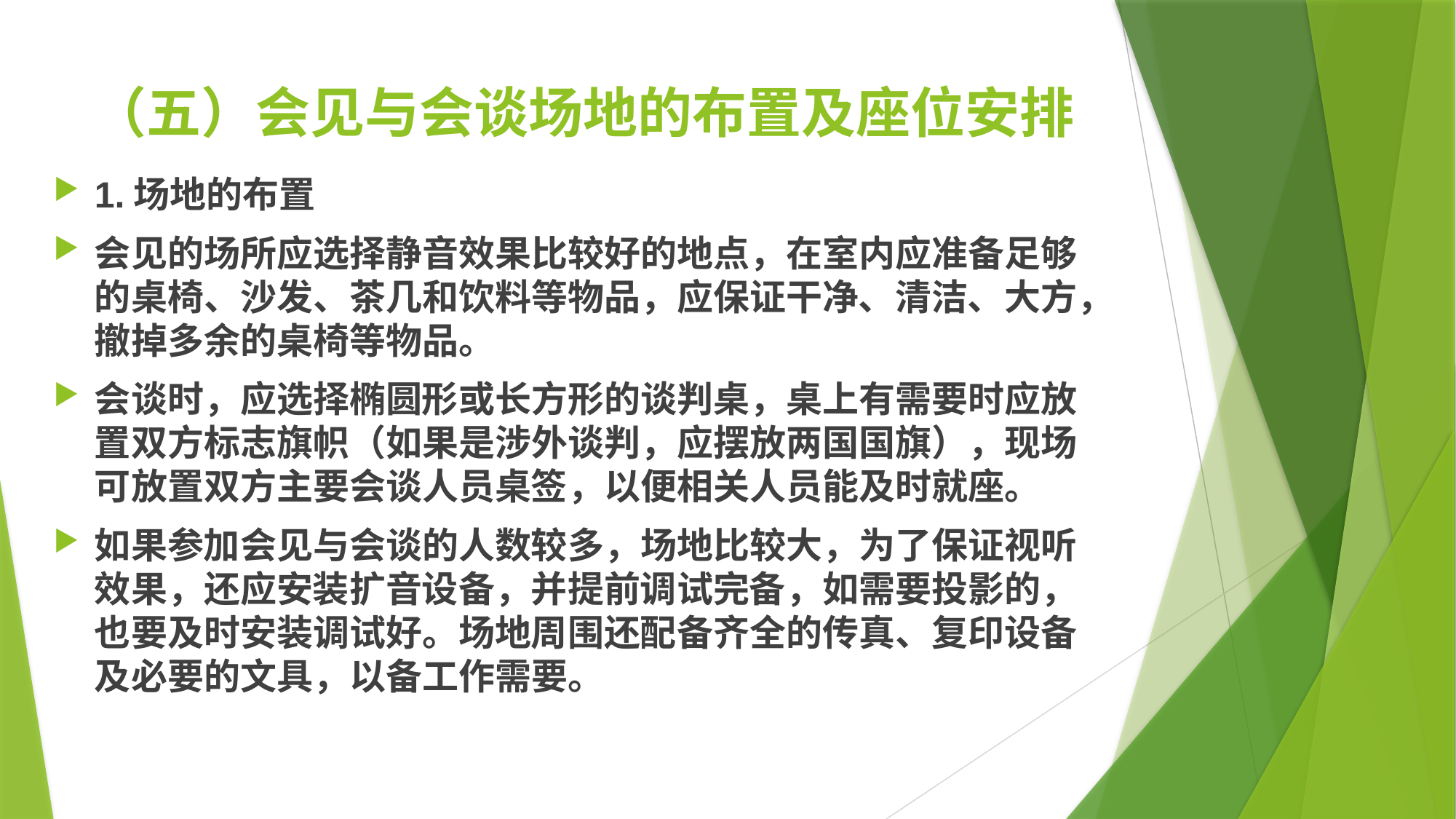

# （五）会见与会谈场地的布置及座位安排
1.场地的布置
会见的场所应选择静音效果比较好的地点，在室内应准备足够的桌椅、沙发、茶几和饮料等物品，应保证干净、清洁、大方，撤掉多余的桌椅等物品。
会谈时，应选择椭圆形或长方形的谈判桌，桌上有需要时应放置双方标志旗帜（如果是涉外谈判，应摆放两国国旗），现场可放置双方主要会谈人员桌签，以便相关人员能及时就座。
如果参加会见与会谈的人数较多，场地比较大，为了保证视听效果，还应安装扩音设备，并提前调试完备，如需要投影的，也要及时安装调试好。场地周围还配备齐全的传真、复印设备及必要的文具，以备工作需要。